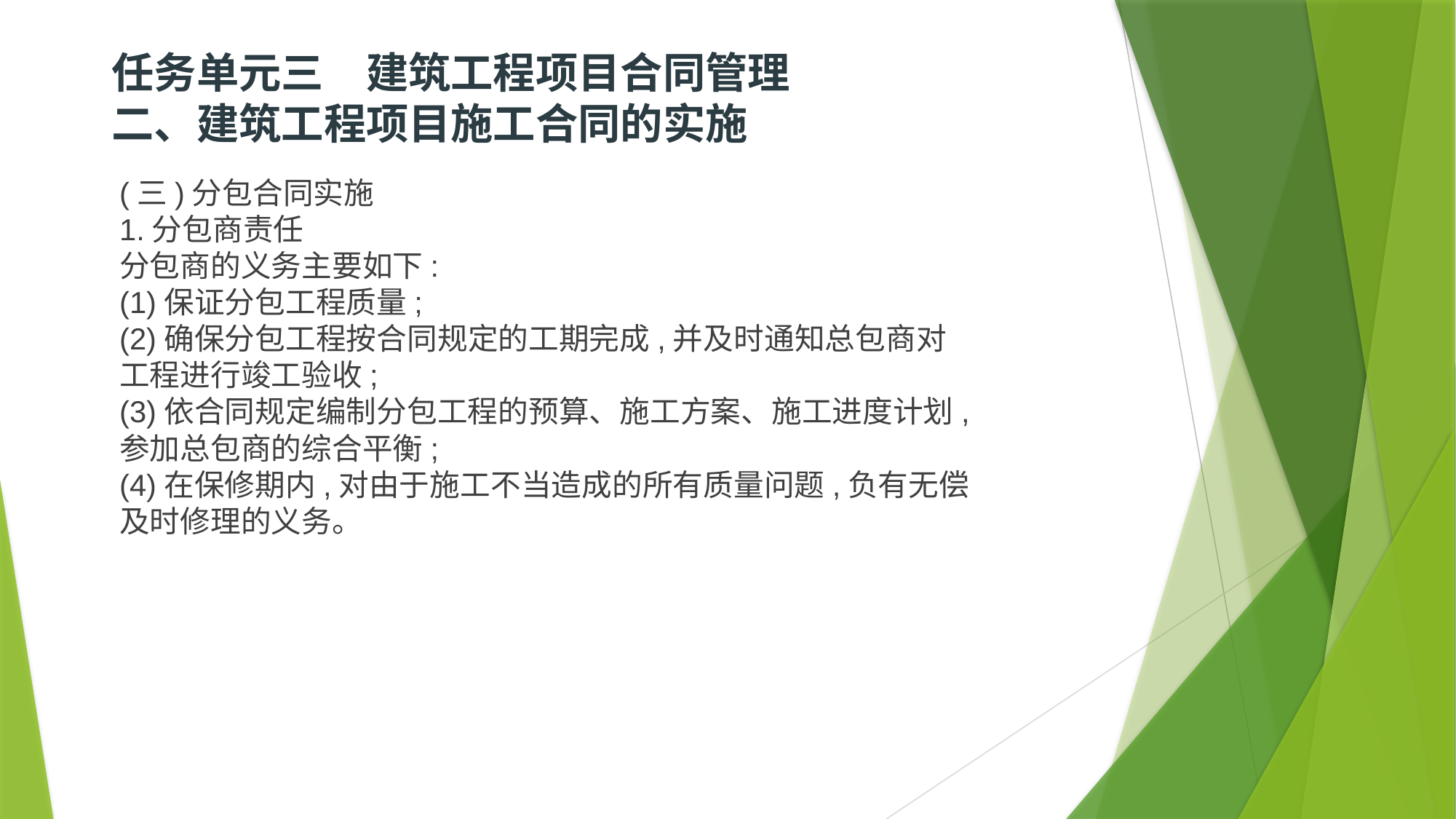

# 任务单元三　建筑工程项目合同管理  二、建筑工程项目施工合同的实施
(三)分包合同实施
1.分包商责任
分包商的义务主要如下:
(1)保证分包工程质量;
(2)确保分包工程按合同规定的工期完成,并及时通知总包商对工程进行竣工验收;
(3)依合同规定编制分包工程的预算、施工方案、施工进度计划,参加总包商的综合平衡;
(4)在保修期内,对由于施工不当造成的所有质量问题,负有无偿及时修理的义务。